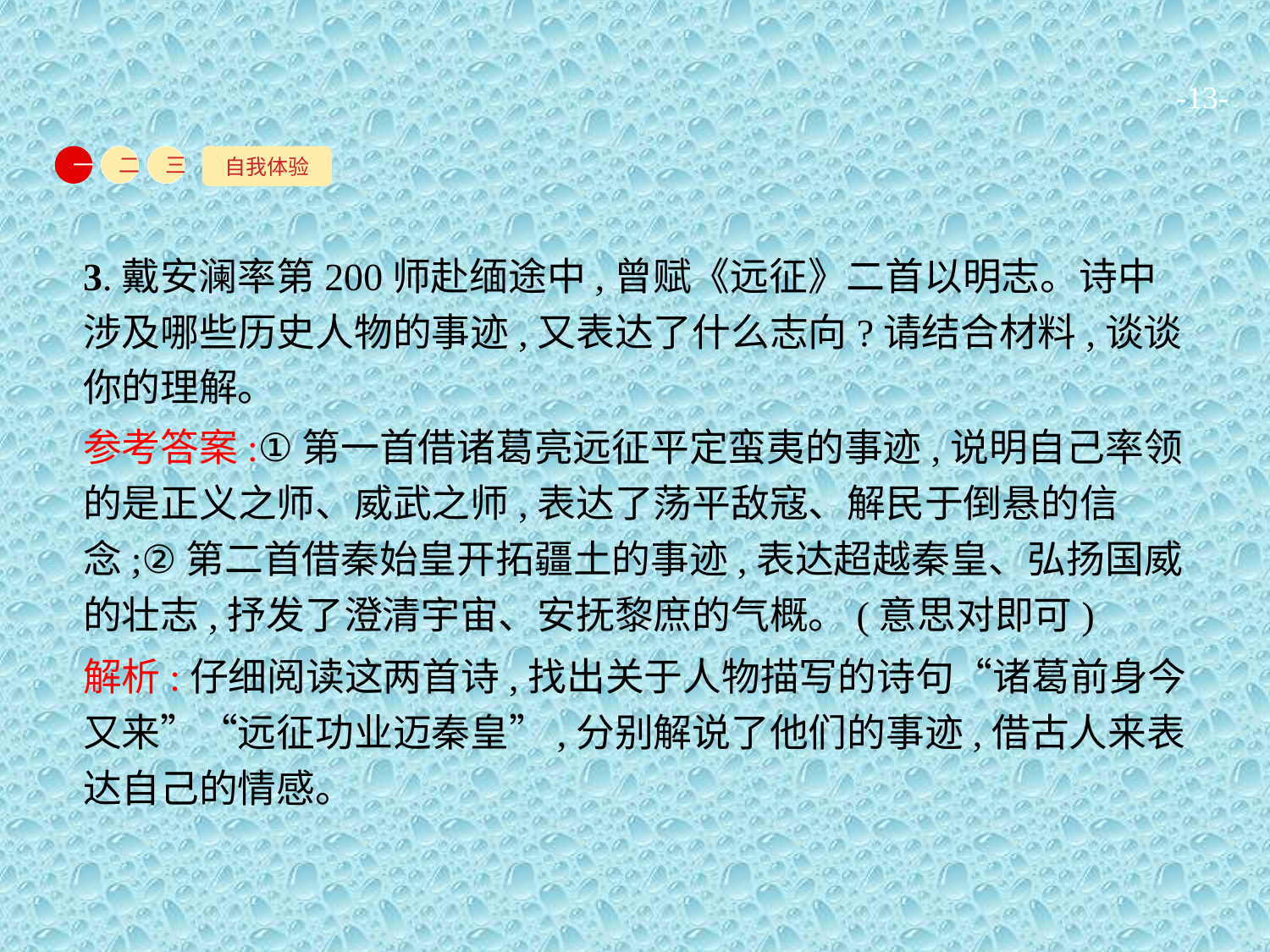

-13-
自我体验
一
二
三
3.戴安澜率第200师赴缅途中,曾赋《远征》二首以明志。诗中涉及哪些历史人物的事迹,又表达了什么志向?请结合材料,谈谈你的理解。
参考答案:①第一首借诸葛亮远征平定蛮夷的事迹,说明自己率领的是正义之师、威武之师,表达了荡平敌寇、解民于倒悬的信念;②第二首借秦始皇开拓疆土的事迹,表达超越秦皇、弘扬国威的壮志,抒发了澄清宇宙、安抚黎庶的气概。(意思对即可)
解析:仔细阅读这两首诗,找出关于人物描写的诗句“诸葛前身今又来”“远征功业迈秦皇”,分别解说了他们的事迹,借古人来表达自己的情感。